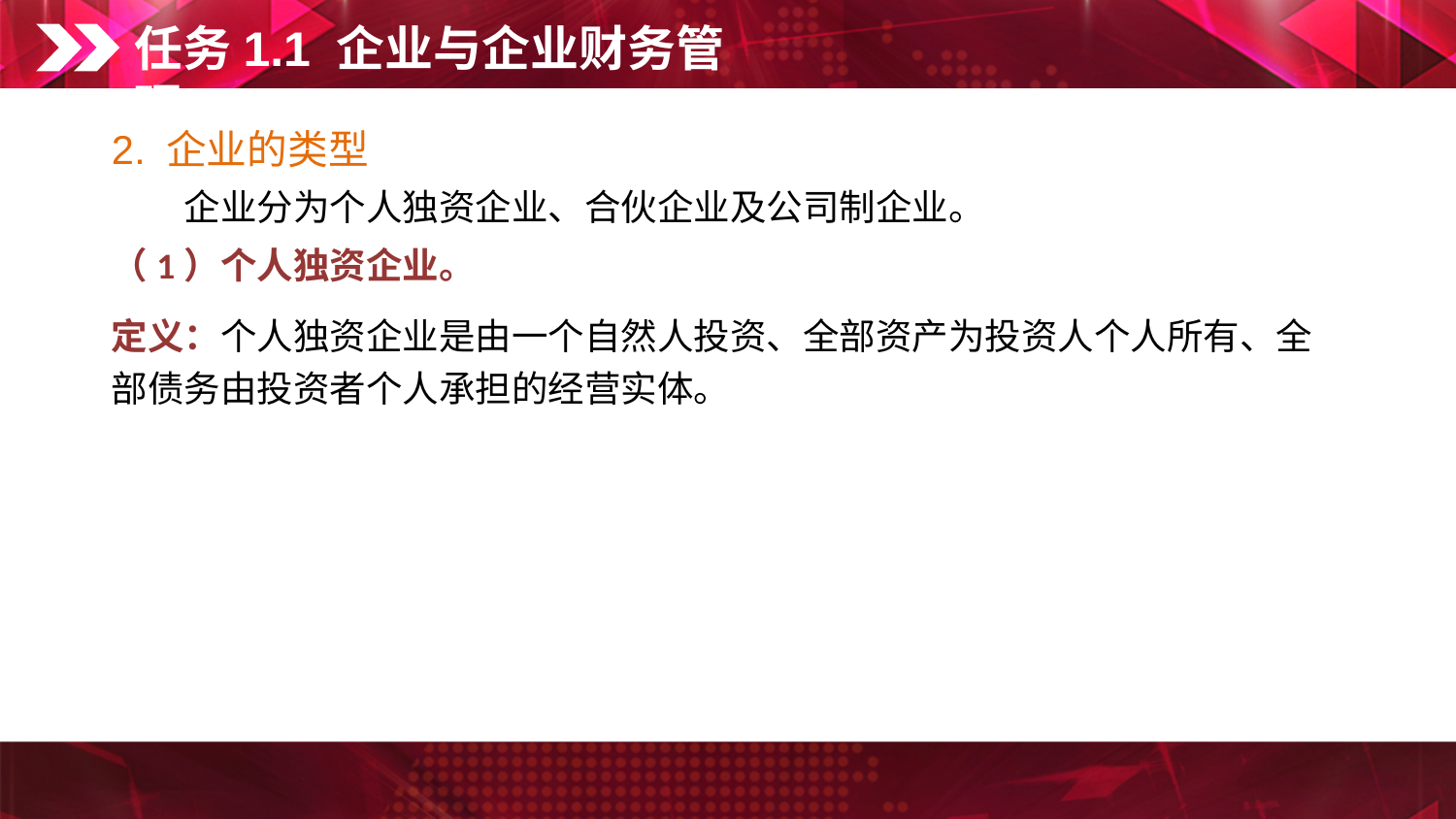

任务1.1 企业与企业财务管理

2. 企业的类型
　　企业分为个人独资企业、合伙企业及公司制企业。
（1）个人独资企业。
定义：个人独资企业是由一个自然人投资、全部资产为投资人个人所有、全部债务由投资者个人承担的经营实体。